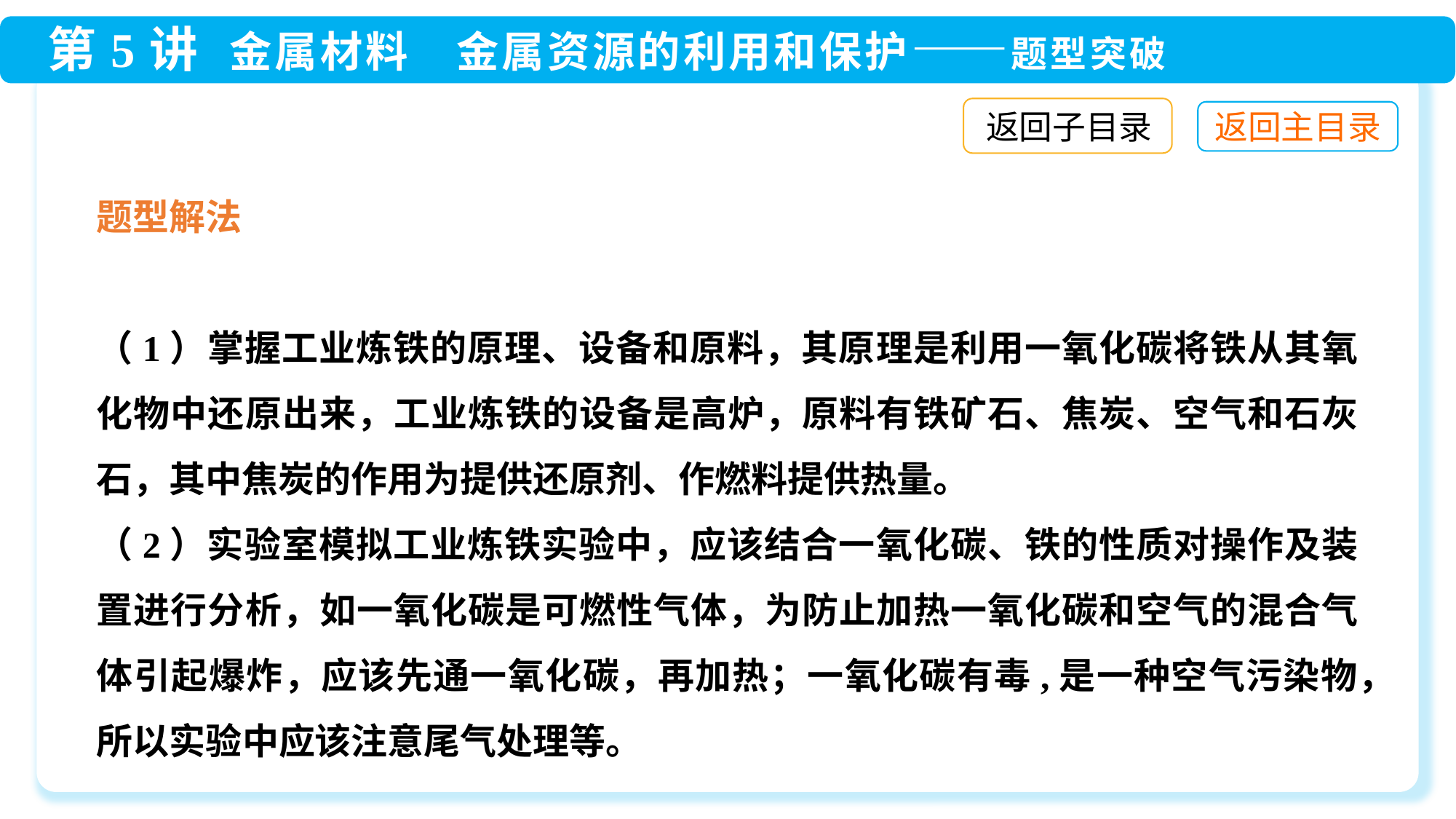

返回子目录
题型解法

（1）掌握工业炼铁的原理、设备和原料，其原理是利用一氧化碳将铁从其氧化物中还原出来，工业炼铁的设备是高炉，原料有铁矿石、焦炭、空气和石灰石，其中焦炭的作用为提供还原剂、作燃料提供热量。
（2）实验室模拟工业炼铁实验中，应该结合一氧化碳、铁的性质对操作及装置进行分析，如一氧化碳是可燃性气体，为防止加热一氧化碳和空气的混合气体引起爆炸，应该先通一氧化碳，再加热；一氧化碳有毒,是一种空气污染物，所以实验中应该注意尾气处理等。